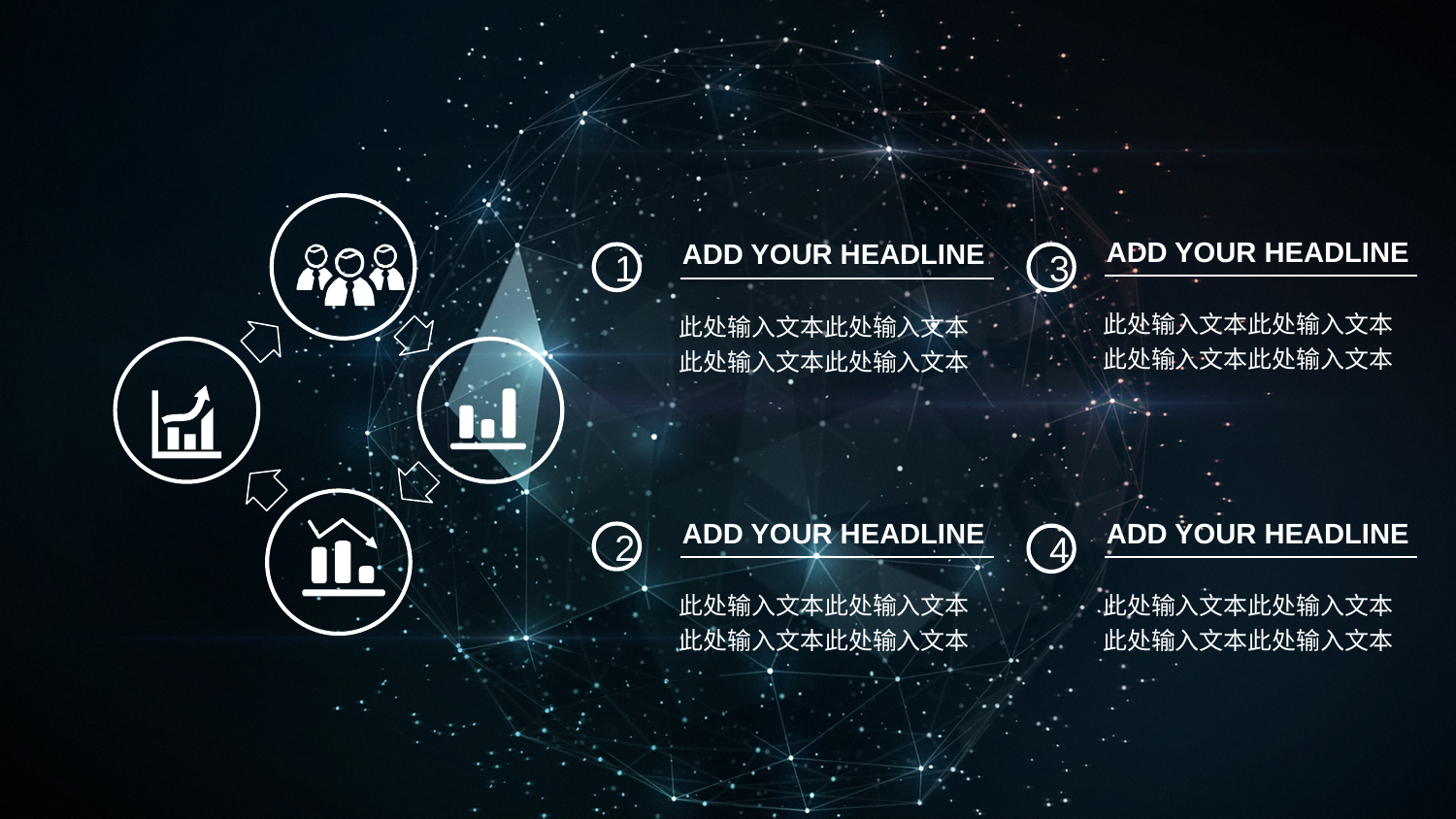

ADD YOUR HEADLINE

此处输入文本此处输入文本
此处输入文本此处输入文本
ADD YOUR HEADLINE

此处输入文本此处输入文本
此处输入文本此处输入文本

1
3

ADD YOUR HEADLINE

此处输入文本此处输入文本
此处输入文本此处输入文本
ADD YOUR HEADLINE

此处输入文本此处输入文本
此处输入文本此处输入文本

2
4